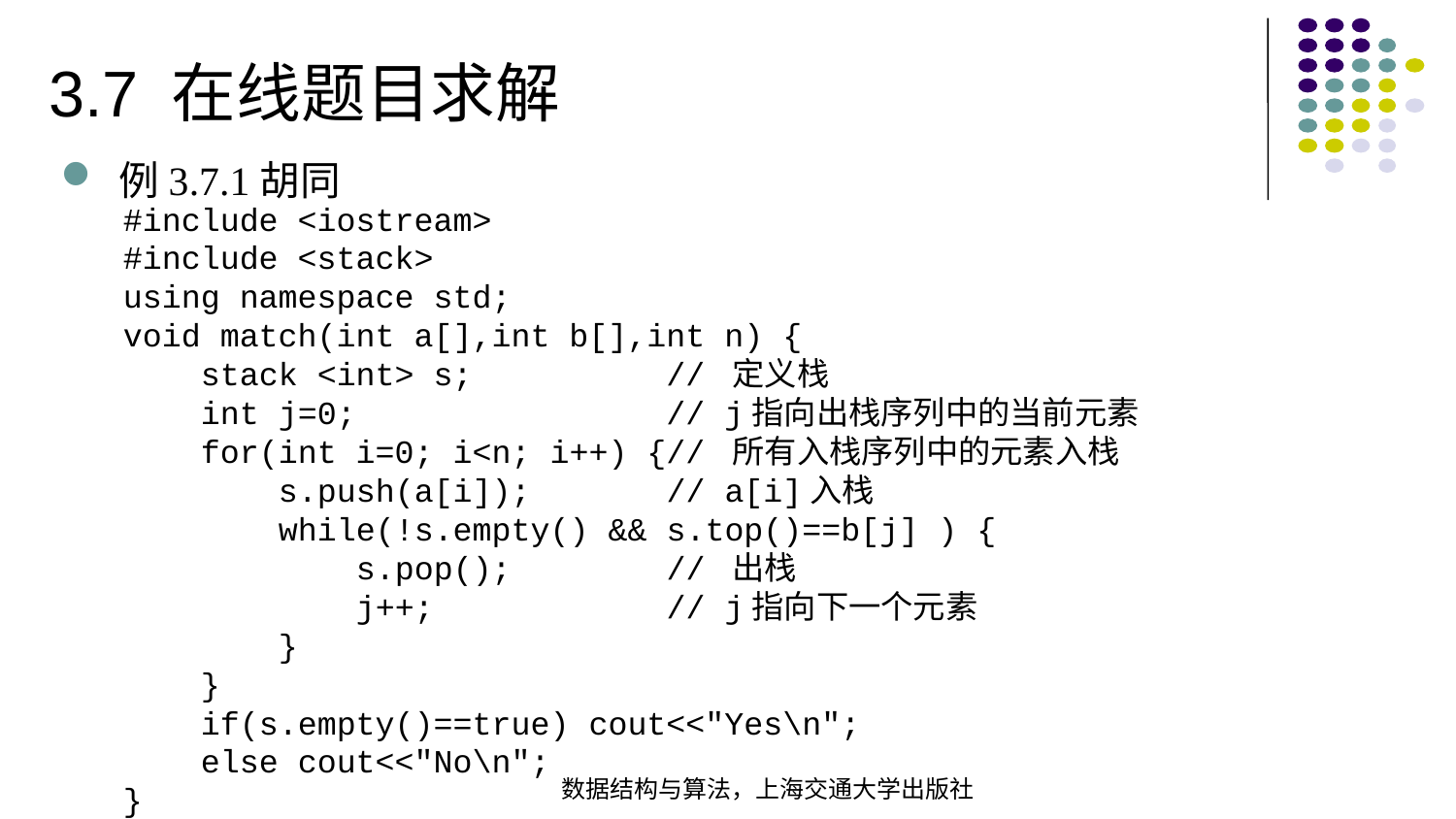

3.7 在线题目求解
例3.7.1胡同
#include <iostream>#include <stack>using namespace std;void match(int a[],int b[],int n) {    stack <int> s;          // 定义栈    int j=0;                // j指向出栈序列中的当前元素    for(int i=0; i<n; i++) {// 所有入栈序列中的元素入栈        s.push(a[i]);       // a[i]入栈        while(!s.empty() && s.top()==b[j] ) {            s.pop();        // 出栈            j++;            // j指向下一个元素        }    }    if(s.empty()==true) cout<<"Yes\n";    else cout<<"No\n";}